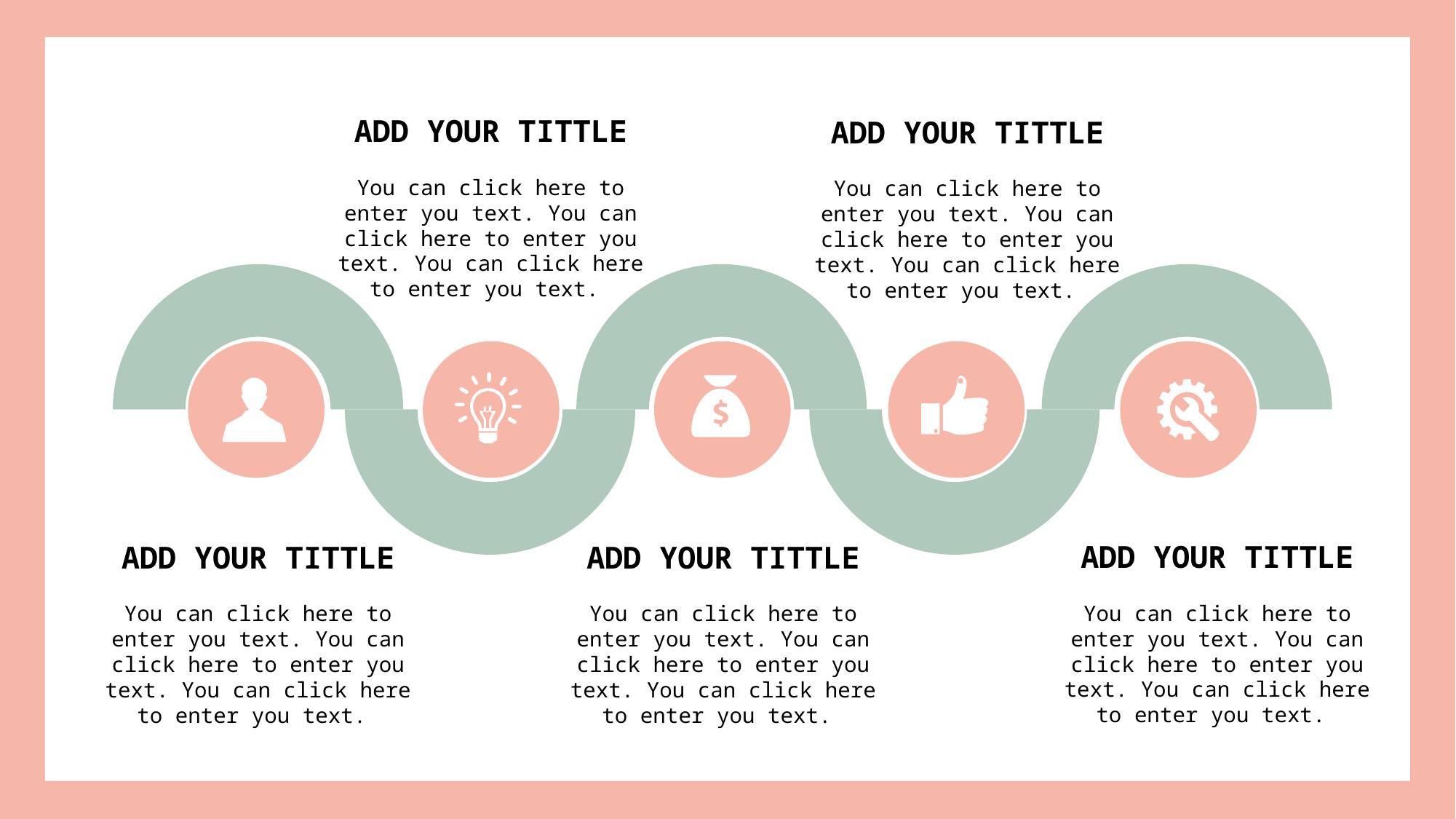

ADD YOUR TITTLE

You can click here to enter you text. You can click here to enter you text. You can click here to enter you text.
ADD YOUR TITTLE

You can click here to enter you text. You can click here to enter you text. You can click here to enter you text.

### Chart

| Category | 销售额 |
|---|---|
| 第一季度 | 7.0 |
| 第二季度 | 7.0 |

### Chart

| Category | 销售额 |
|---|---|
| 第一季度 | 7.0 |
| 第二季度 | 7.0 |

### Chart

| Category | 销售额 |
|---|---|
| 第一季度 | 7.0 |
| 第二季度 | 7.0 |

### Chart

| Category | 销售额 |
|---|---|
| 第一季度 | 7.0 |
| 第二季度 | 7.0 |

### Chart

| Category | 销售额 |
|---|---|
| 第一季度 | 7.0 |
| 第二季度 | 7.0 |

ADD YOUR TITTLE

You can click here to enter you text. You can click here to enter you text. You can click here to enter you text.
ADD YOUR TITTLE

You can click here to enter you text. You can click here to enter you text. You can click here to enter you text.
ADD YOUR TITTLE

You can click here to enter you text. You can click here to enter you text. You can click here to enter you text.